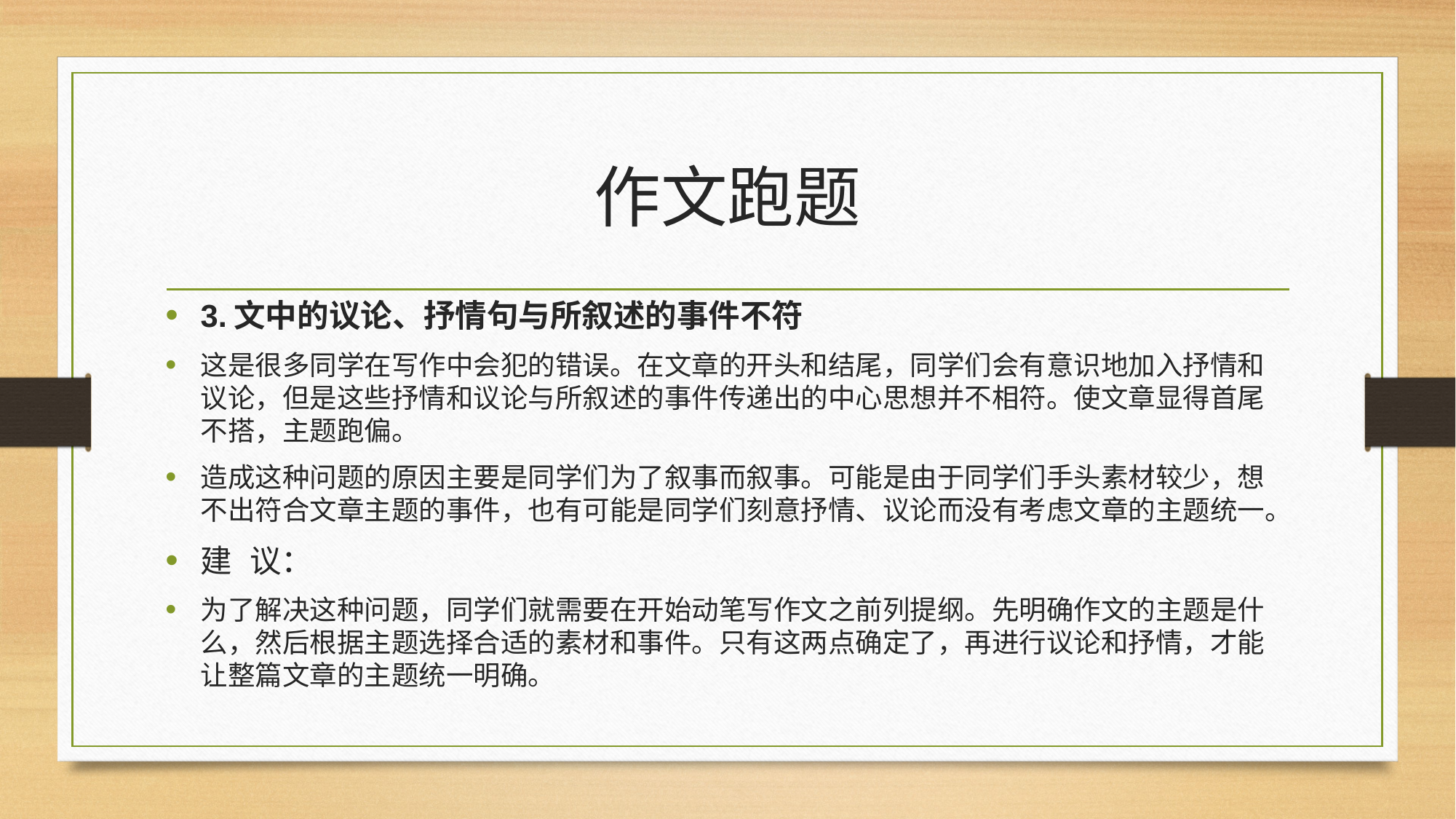

# 作文跑题
3.文中的议论、抒情句与所叙述的事件不符
这是很多同学在写作中会犯的错误。在文章的开头和结尾，同学们会有意识地加入抒情和议论，但是这些抒情和议论与所叙述的事件传递出的中心思想并不相符。使文章显得首尾不搭，主题跑偏。
造成这种问题的原因主要是同学们为了叙事而叙事。可能是由于同学们手头素材较少，想不出符合文章主题的事件，也有可能是同学们刻意抒情、议论而没有考虑文章的主题统一。
建  议：
为了解决这种问题，同学们就需要在开始动笔写作文之前列提纲。先明确作文的主题是什么，然后根据主题选择合适的素材和事件。只有这两点确定了，再进行议论和抒情，才能让整篇文章的主题统一明确。